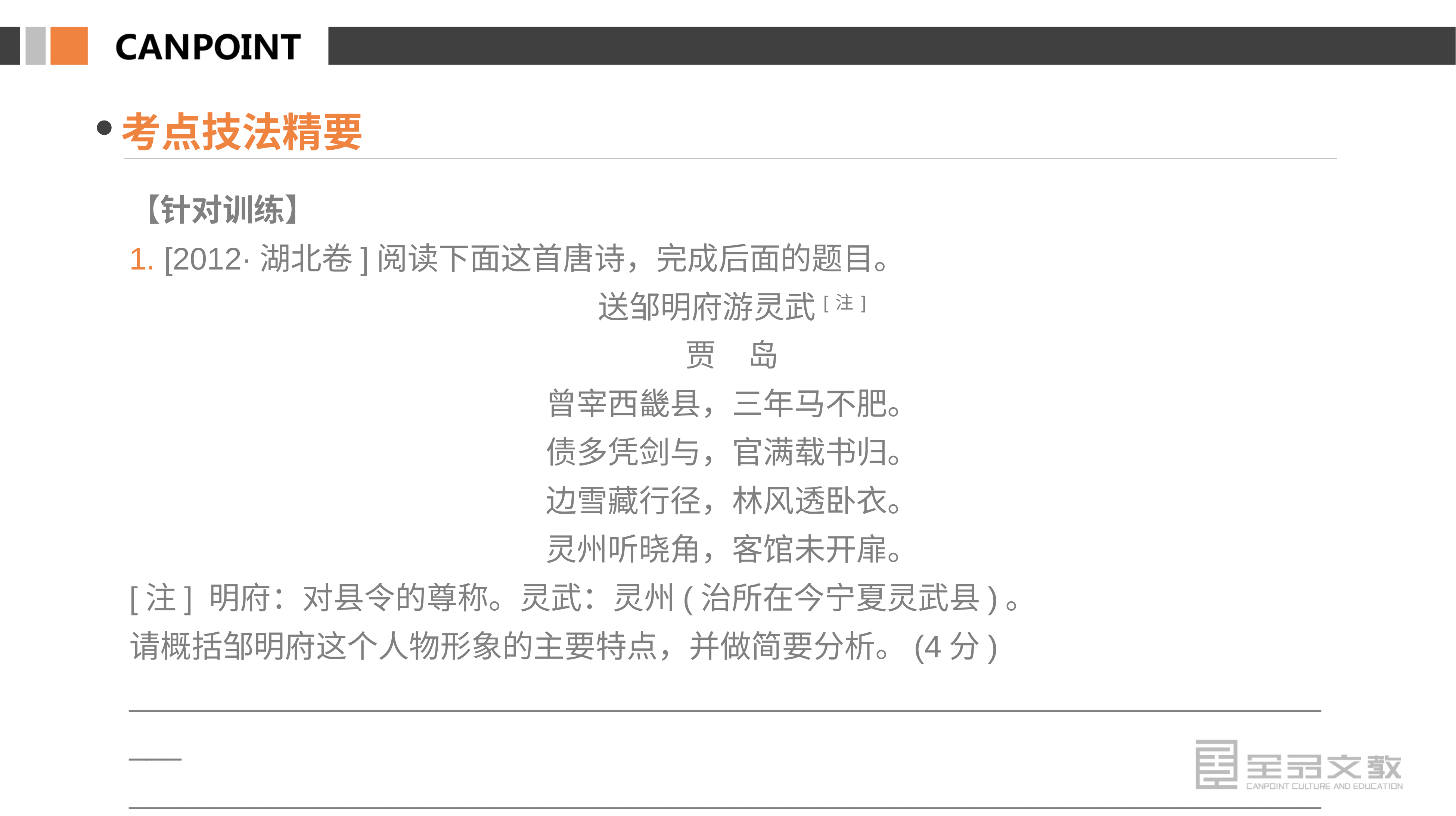

考点技法精要

【针对训练】
1. [2012·湖北卷]阅读下面这首唐诗，完成后面的题目。
送邹明府游灵武[注]
贾　岛
曾宰西畿县，三年马不肥。
债多凭剑与，官满载书归。
边雪藏行径，林风透卧衣。
灵州听晓角，客馆未开扉。
[注] 明府：对县令的尊称。灵武：灵州(治所在今宁夏灵武县)。
请概括邹明府这个人物形象的主要特点，并做简要分析。(4分)
________________________________________________________________________
________________________________________________________________________